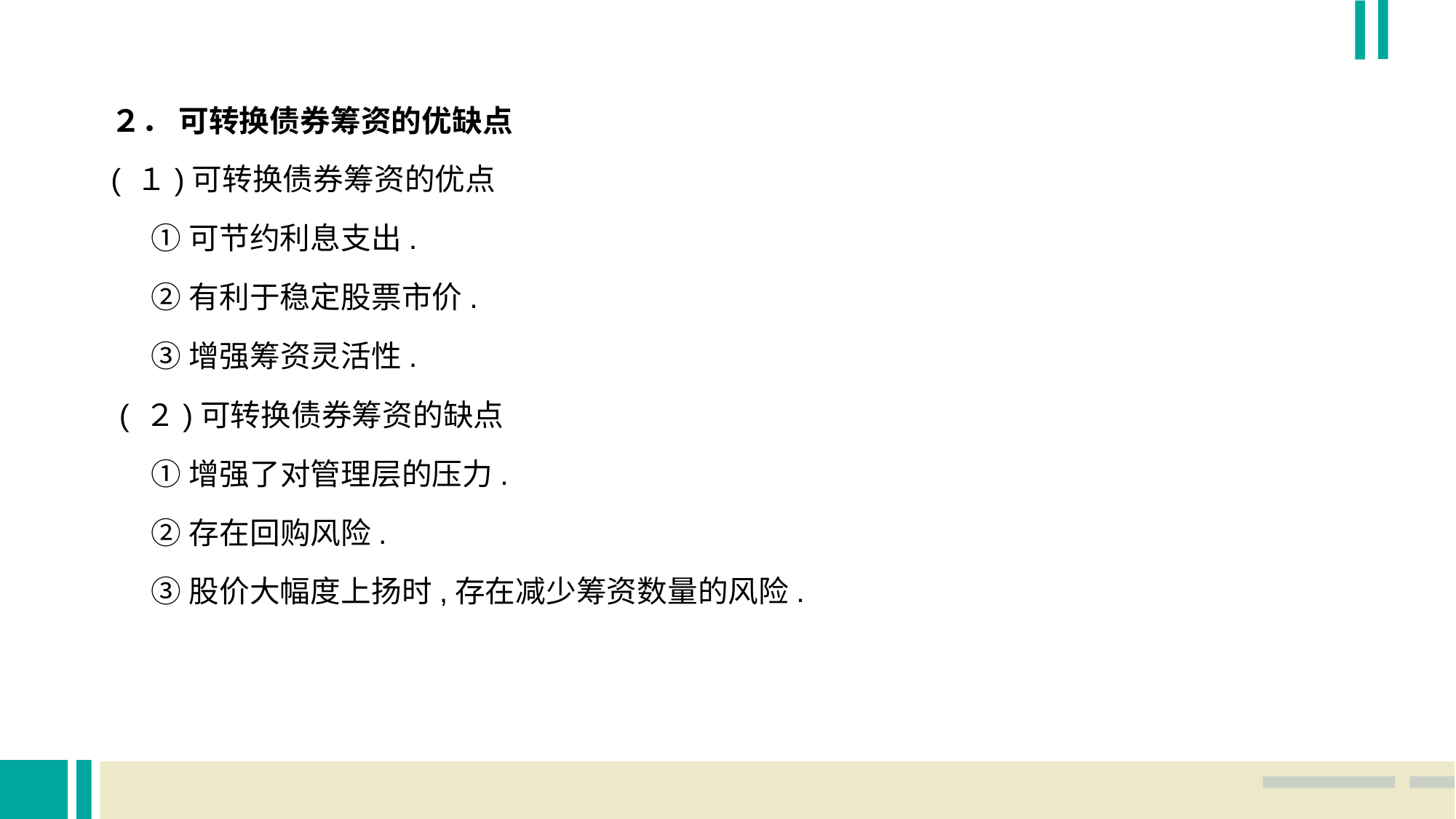

２． 可转换债券筹资的优缺点
( １)可转换债券筹资的优点
      ①可节约利息支出.
      ②有利于稳定股票市价.
      ③增强筹资灵活性.
 ( ２)可转换债券筹资的缺点
      ①增强了对管理层的压力.
      ②存在回购风险.
      ③股价大幅度上扬时,存在减少筹资数量的风险.